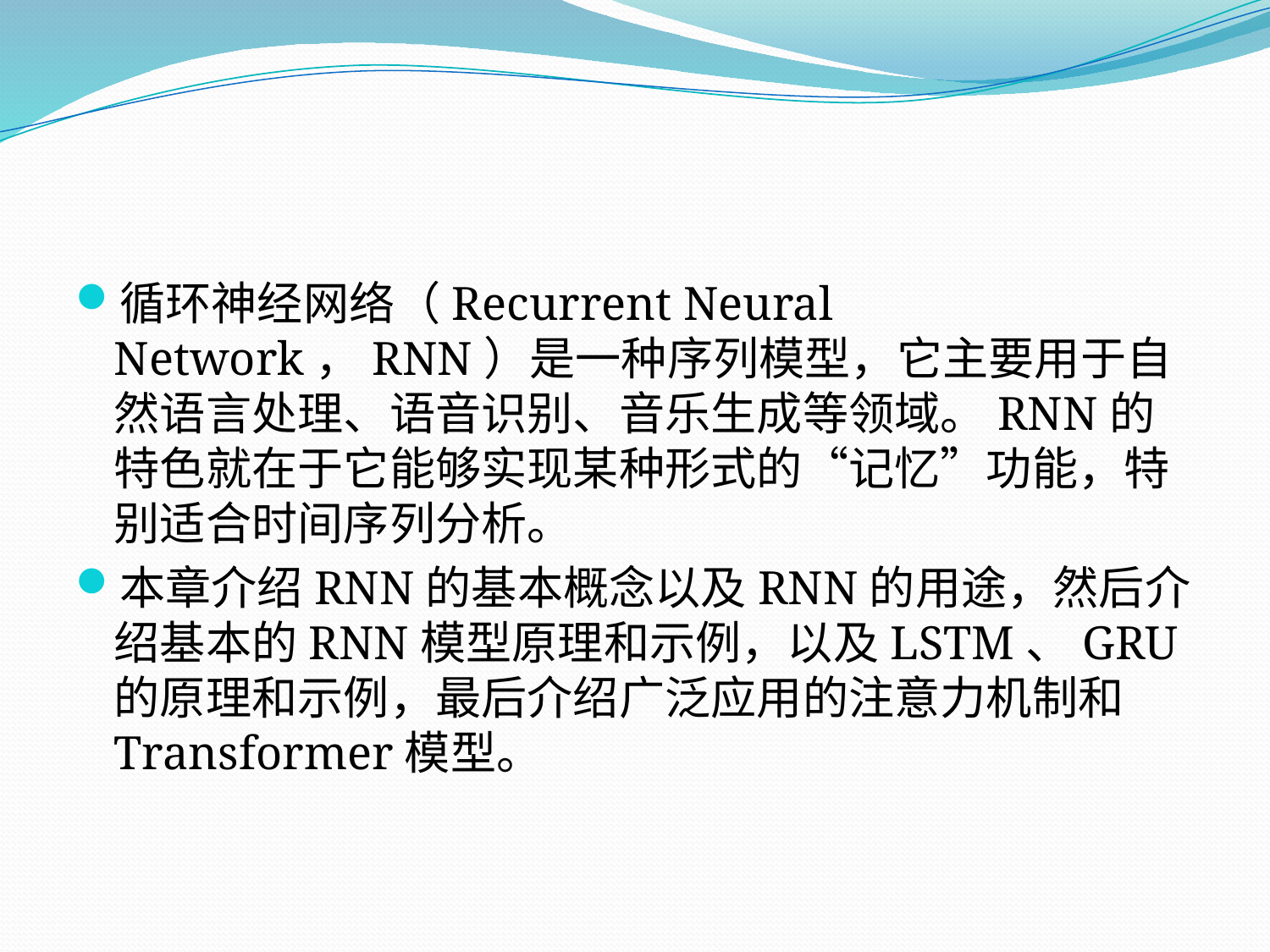

#
循环神经网络（Recurrent Neural Network，RNN）是一种序列模型，它主要用于自然语言处理、语音识别、音乐生成等领域。RNN的特色就在于它能够实现某种形式的“记忆”功能，特别适合时间序列分析。
本章介绍RNN的基本概念以及RNN的用途，然后介绍基本的RNN模型原理和示例，以及LSTM、GRU的原理和示例，最后介绍广泛应用的注意力机制和Transformer模型。